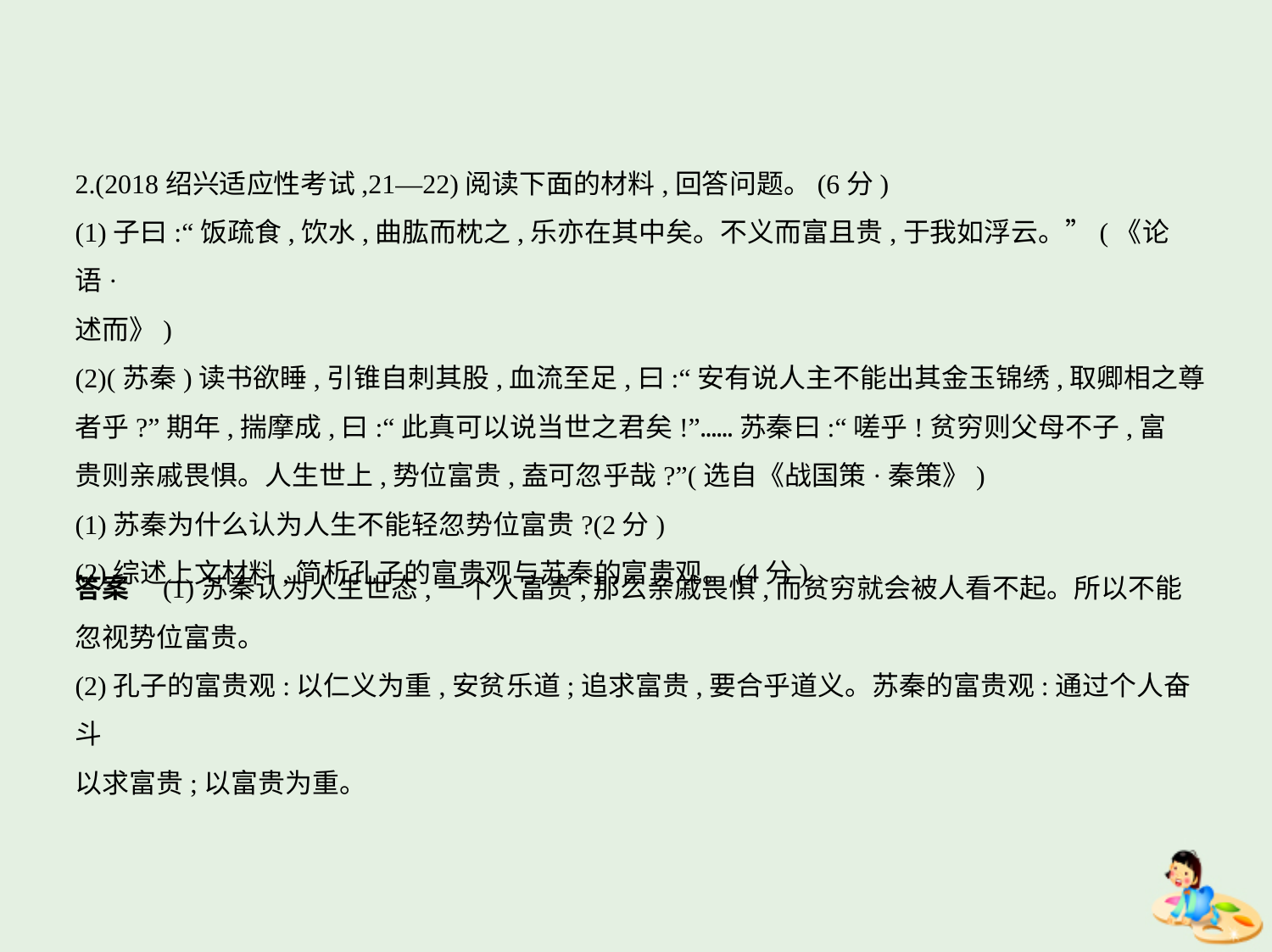

2.(2018绍兴适应性考试,21—22)阅读下面的材料,回答问题。(6分)
(1)子曰:“饭疏食,饮水,曲肱而枕之,乐亦在其中矣。不义而富且贵,于我如浮云。”(《论语·
述而》)
(2)(苏秦)读书欲睡,引锥自刺其股,血流至足,曰:“安有说人主不能出其金玉锦绣,取卿相之尊
者乎?”期年,揣摩成,曰:“此真可以说当世之君矣!”……苏秦曰:“嗟乎!贫穷则父母不子,富
贵则亲戚畏惧。人生世上,势位富贵,盍可忽乎哉?”(选自《战国策·秦策》)
(1)苏秦为什么认为人生不能轻忽势位富贵?(2分)
(2)综述上文材料,简析孔子的富贵观与苏秦的富贵观。(4分)
答案　(1)苏秦认为人生世态,一个人富贵,那么亲戚畏惧,而贫穷就会被人看不起。所以不能
忽视势位富贵。
(2)孔子的富贵观:以仁义为重,安贫乐道;追求富贵,要合乎道义。苏秦的富贵观:通过个人奋斗
以求富贵;以富贵为重。